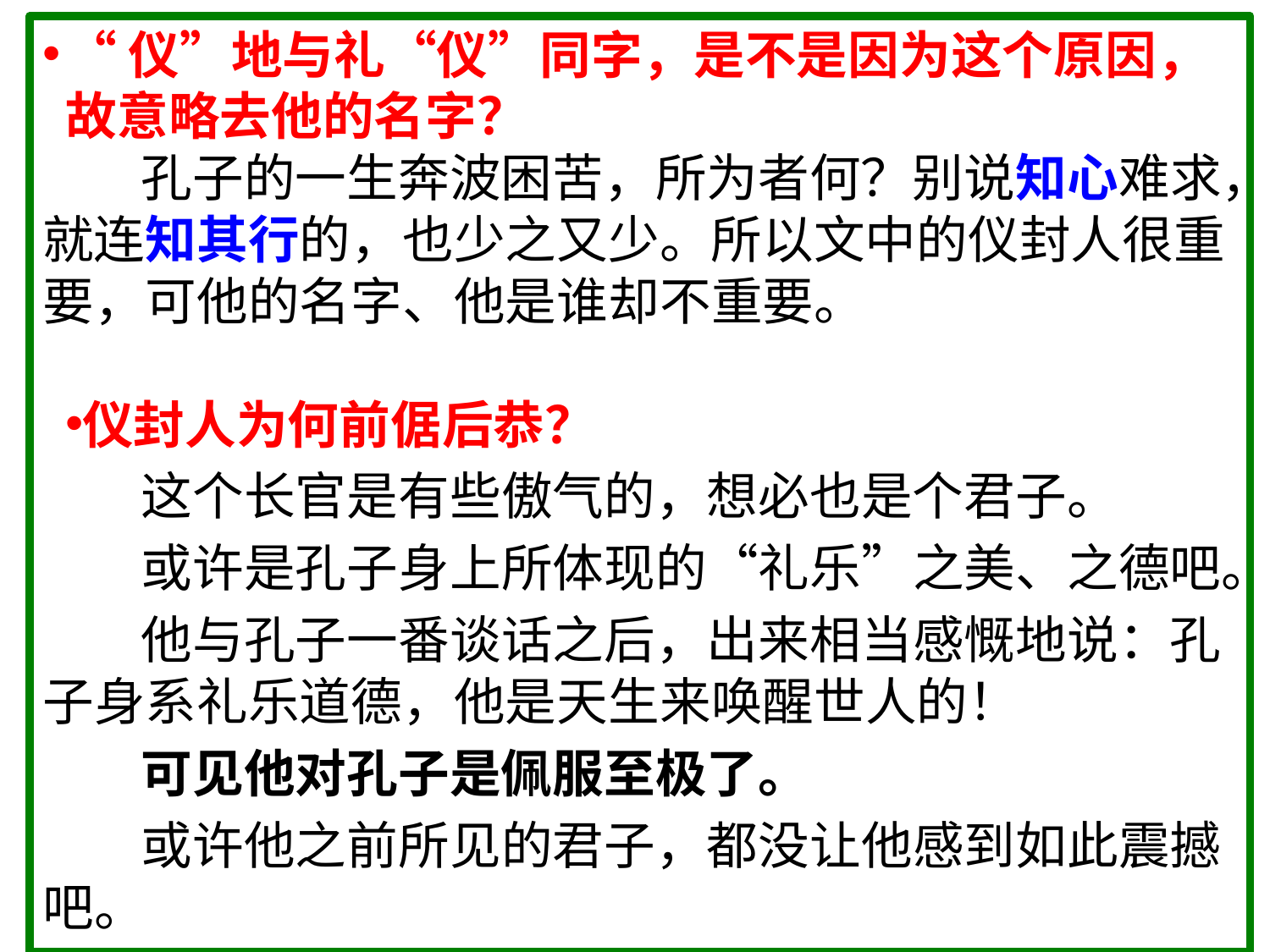

“仪”地与礼“仪”同字，是不是因为这个原因，故意略去他的名字？
孔子的一生奔波困苦，所为者何？别说知心难求，就连知其行的，也少之又少。所以文中的仪封人很重要，可他的名字、他是谁却不重要。

仪封人为何前倨后恭？
这个长官是有些傲气的，想必也是个君子。
或许是孔子身上所体现的“礼乐”之美、之德吧。
他与孔子一番谈话之后，出来相当感慨地说：孔子身系礼乐道德，他是天生来唤醒世人的！
可见他对孔子是佩服至极了。
或许他之前所见的君子，都没让他感到如此震撼吧。